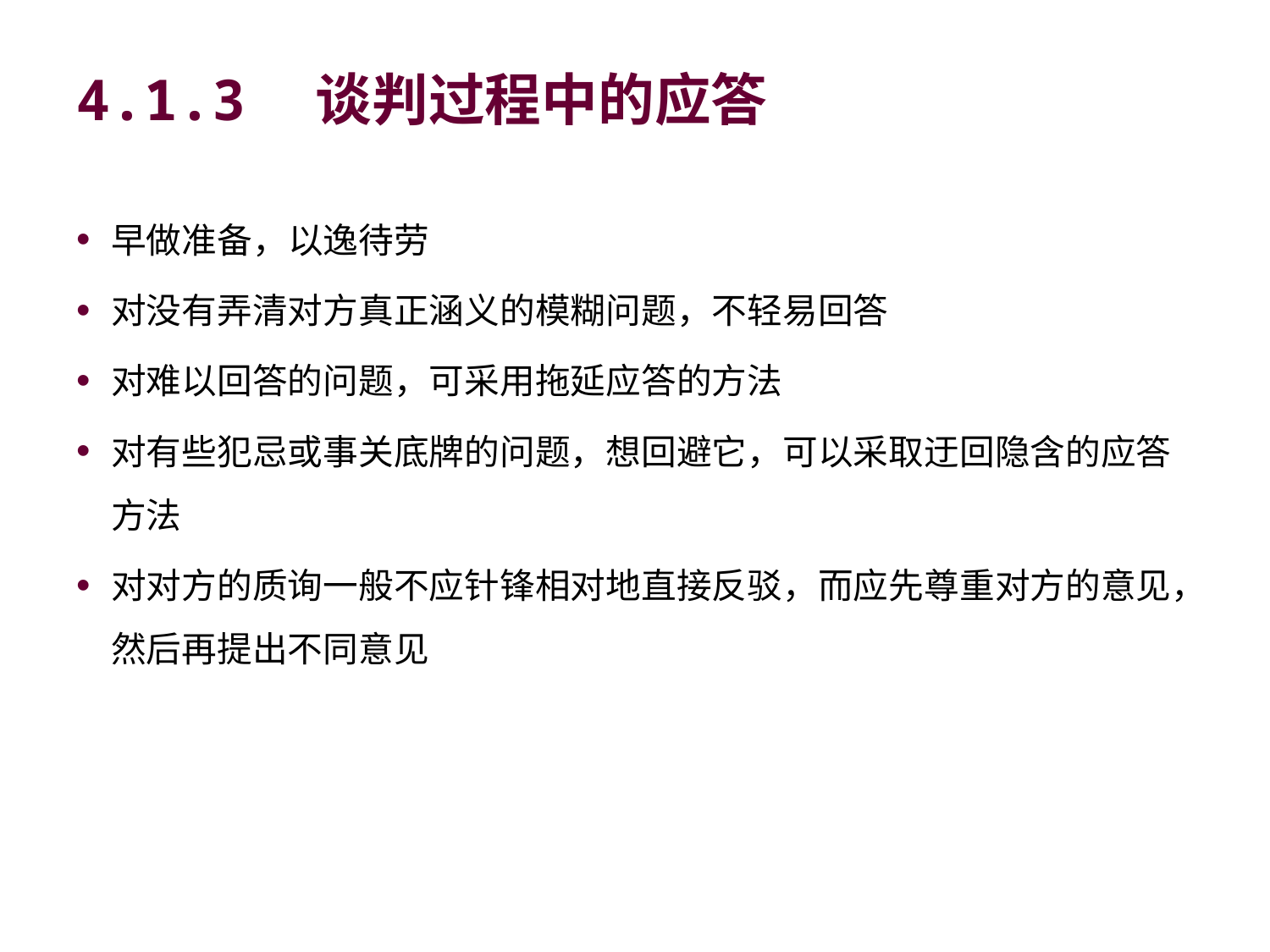

# 4.1.3　谈判过程中的应答
早做准备，以逸待劳
对没有弄清对方真正涵义的模糊问题，不轻易回答
对难以回答的问题，可采用拖延应答的方法
对有些犯忌或事关底牌的问题，想回避它，可以采取迂回隐含的应答方法
对对方的质询一般不应针锋相对地直接反驳，而应先尊重对方的意见，然后再提出不同意见